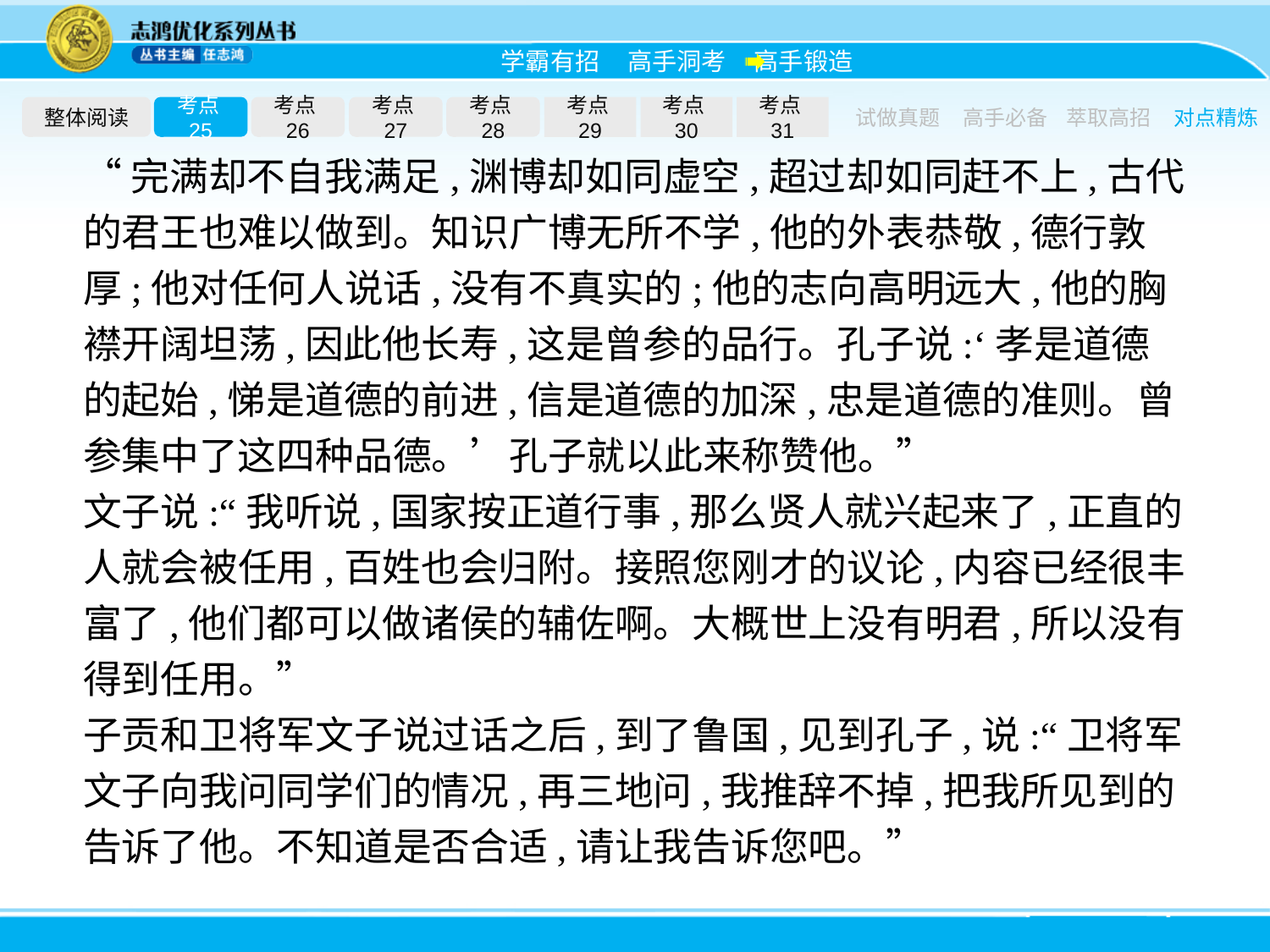

整体阅读
考点25
考点26
考点27
考点28
考点29
考点30
考点31
试做真题
高手必备
萃取高招
对点精炼
“完满却不自我满足,渊博却如同虚空,超过却如同赶不上,古代的君王也难以做到。知识广博无所不学,他的外表恭敬,德行敦厚;他对任何人说话,没有不真实的;他的志向高明远大,他的胸襟开阔坦荡,因此他长寿,这是曾参的品行。孔子说:‘孝是道德的起始,悌是道德的前进,信是道德的加深,忠是道德的准则。曾参集中了这四种品德。’孔子就以此来称赞他。”
文子说:“我听说,国家按正道行事,那么贤人就兴起来了,正直的人就会被任用,百姓也会归附。接照您刚才的议论,内容已经很丰富了,他们都可以做诸侯的辅佐啊。大概世上没有明君,所以没有得到任用。”
子贡和卫将军文子说过话之后,到了鲁国,见到孔子,说:“卫将军文子向我问同学们的情况,再三地问,我推辞不掉,把我所见到的告诉了他。不知道是否合适,请让我告诉您吧。”